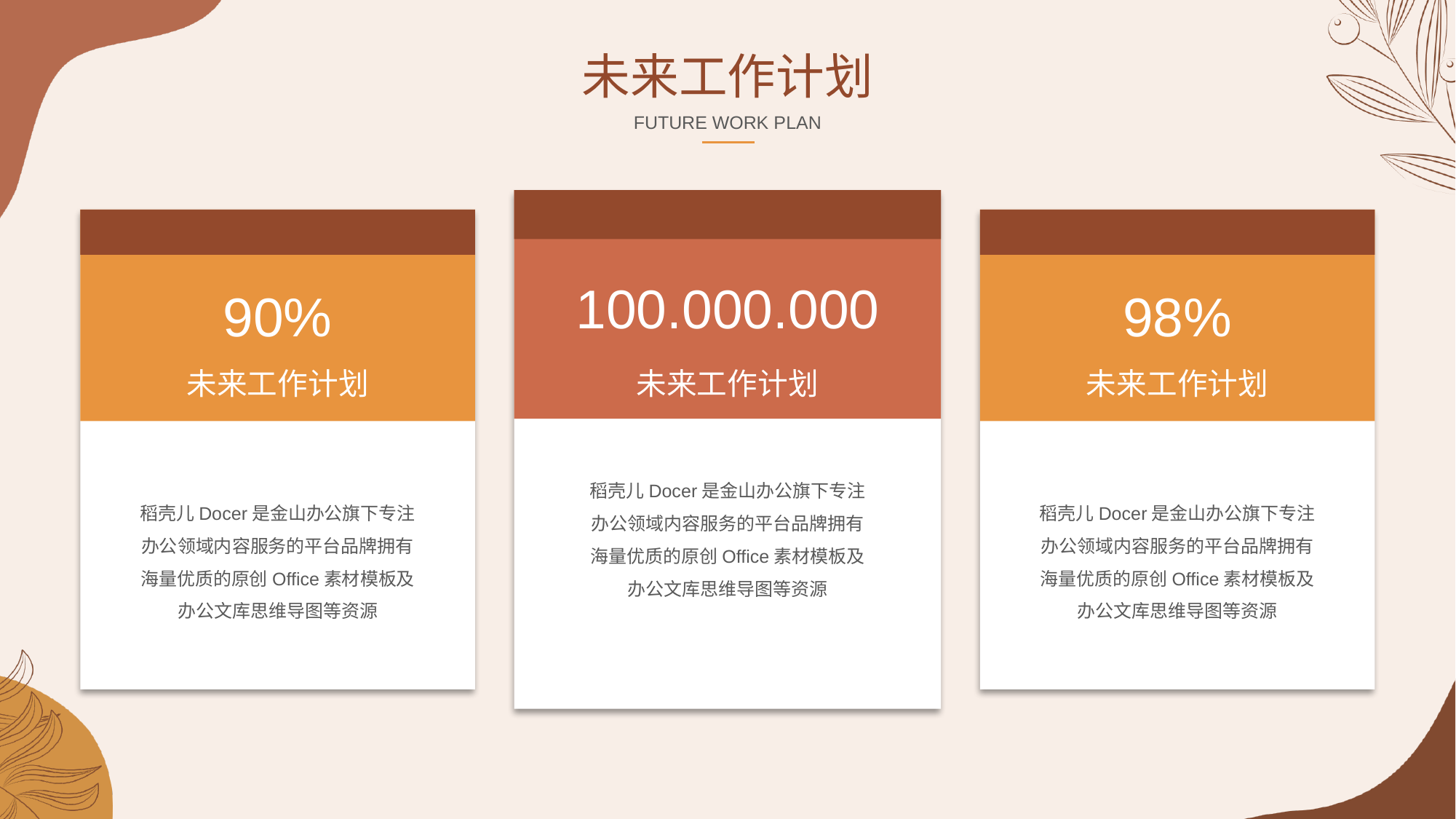

未来工作计划
FUTURE WORK PLAN

100.000.000
未来工作计划
稻壳儿Docer是金山办公旗下专注办公领域内容服务的平台品牌拥有海量优质的原创Office素材模板及办公文库思维导图等资源

90%
未来工作计划
稻壳儿Docer是金山办公旗下专注办公领域内容服务的平台品牌拥有海量优质的原创Office素材模板及办公文库思维导图等资源

98%
未来工作计划
稻壳儿Docer是金山办公旗下专注办公领域内容服务的平台品牌拥有海量优质的原创Office素材模板及办公文库思维导图等资源